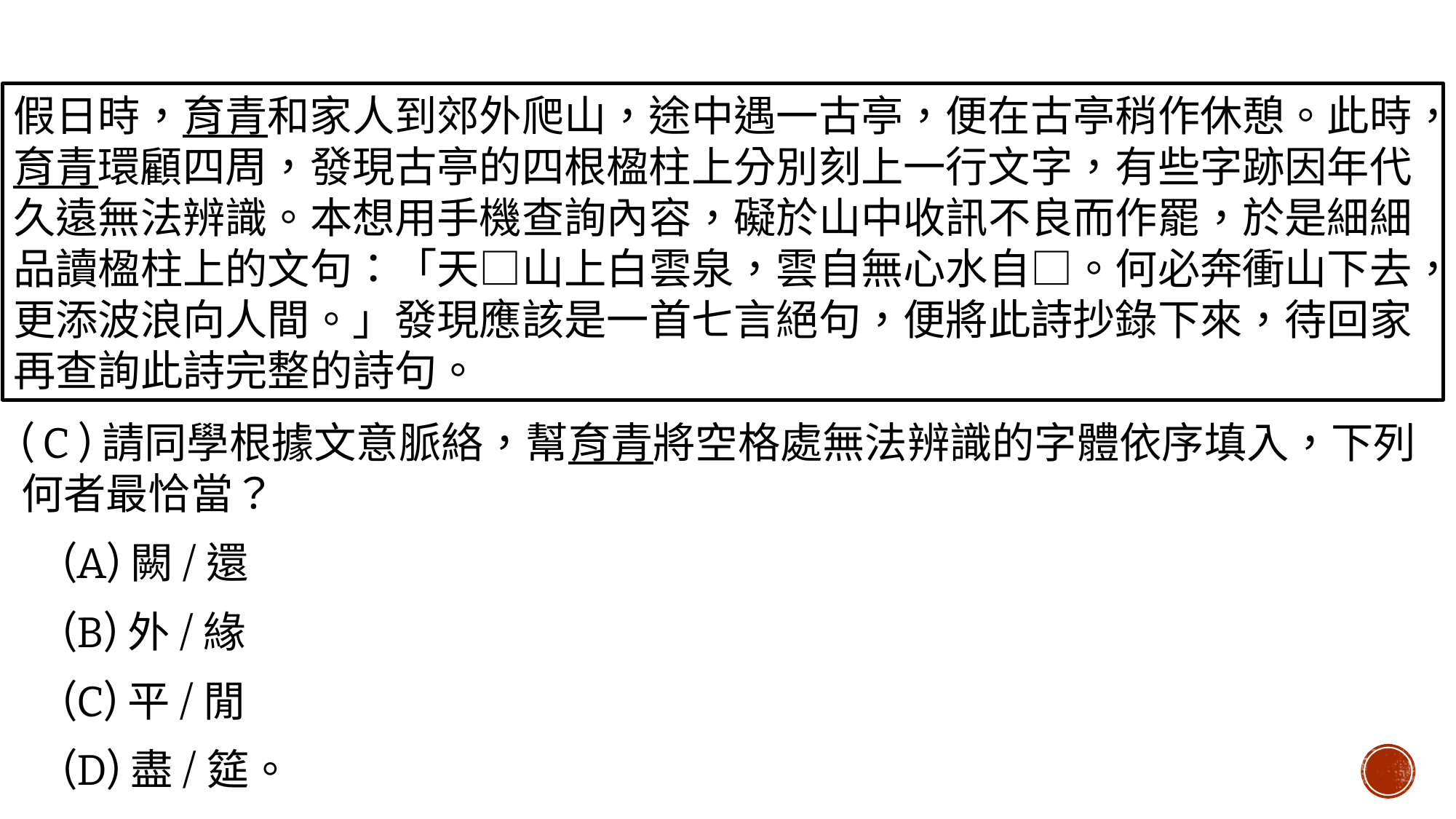

假日時，育青和家人到郊外爬山，途中遇一古亭，便在古亭稍作休憩。此時，育青環顧四周，發現古亭的四根楹柱上分別刻上一行文字，有些字跡因年代久遠無法辨識。本想用手機查詢內容，礙於山中收訊不良而作罷，於是細細品讀楹柱上的文句：「天□山上白雲泉，雲自無心水自□。何必奔衝山下去，更添波浪向人間。」發現應該是一首七言絕句，便將此詩抄錄下來，待回家再查詢此詩完整的詩句。

( C )請同學根據文意脈絡，幫育青將空格處無法辨識的字體依序填入，下列何者最恰當？
     (A)闕/還
     (B)外/緣
     (C)平/閒
     (D)盡/筵。